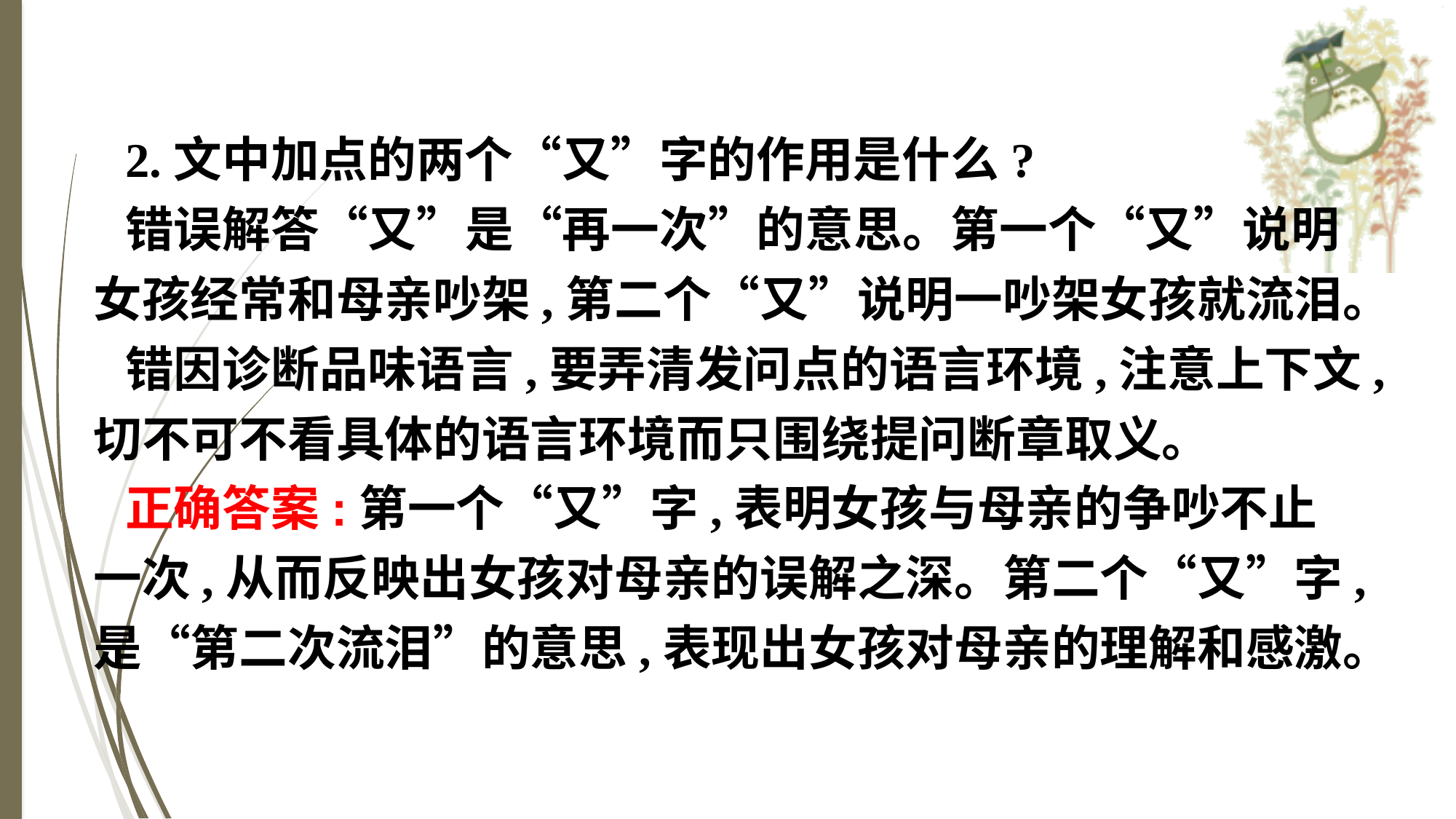

2.文中加点的两个“又”字的作用是什么?
错误解答“又”是“再一次”的意思。第一个“又”说明女孩经常和母亲吵架,第二个“又”说明一吵架女孩就流泪。
错因诊断品味语言,要弄清发问点的语言环境,注意上下文,切不可不看具体的语言环境而只围绕提问断章取义。
正确答案:第一个“又”字,表明女孩与母亲的争吵不止一次,从而反映出女孩对母亲的误解之深。第二个“又”字,是“第二次流泪”的意思,表现出女孩对母亲的理解和感激。